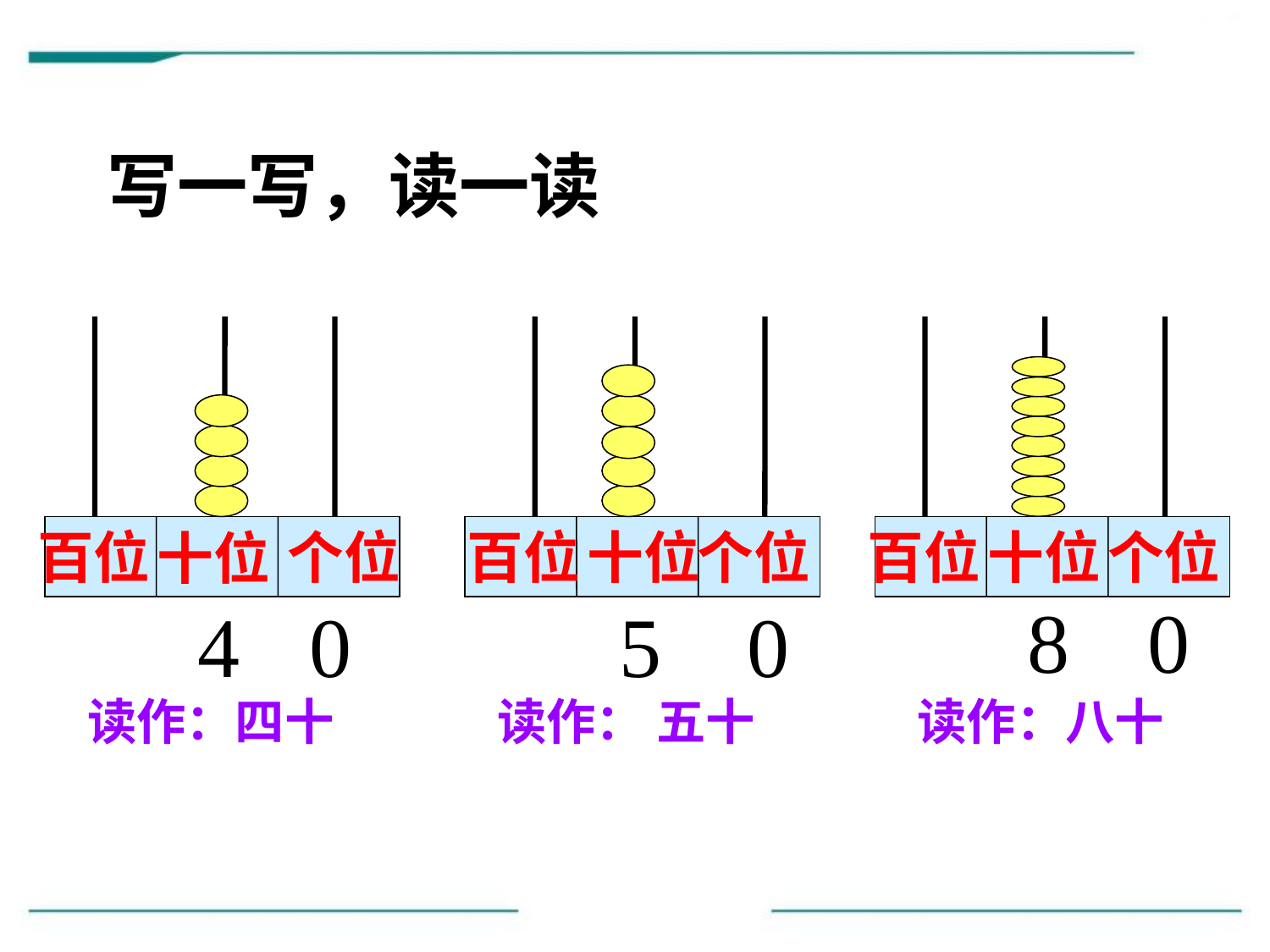

写一写，读一读

百位
个位
百位
十位
个位
百位
十位
个位

十位

8
0
4
0
5
0
读作：四十
读作： 五十
读作：八十